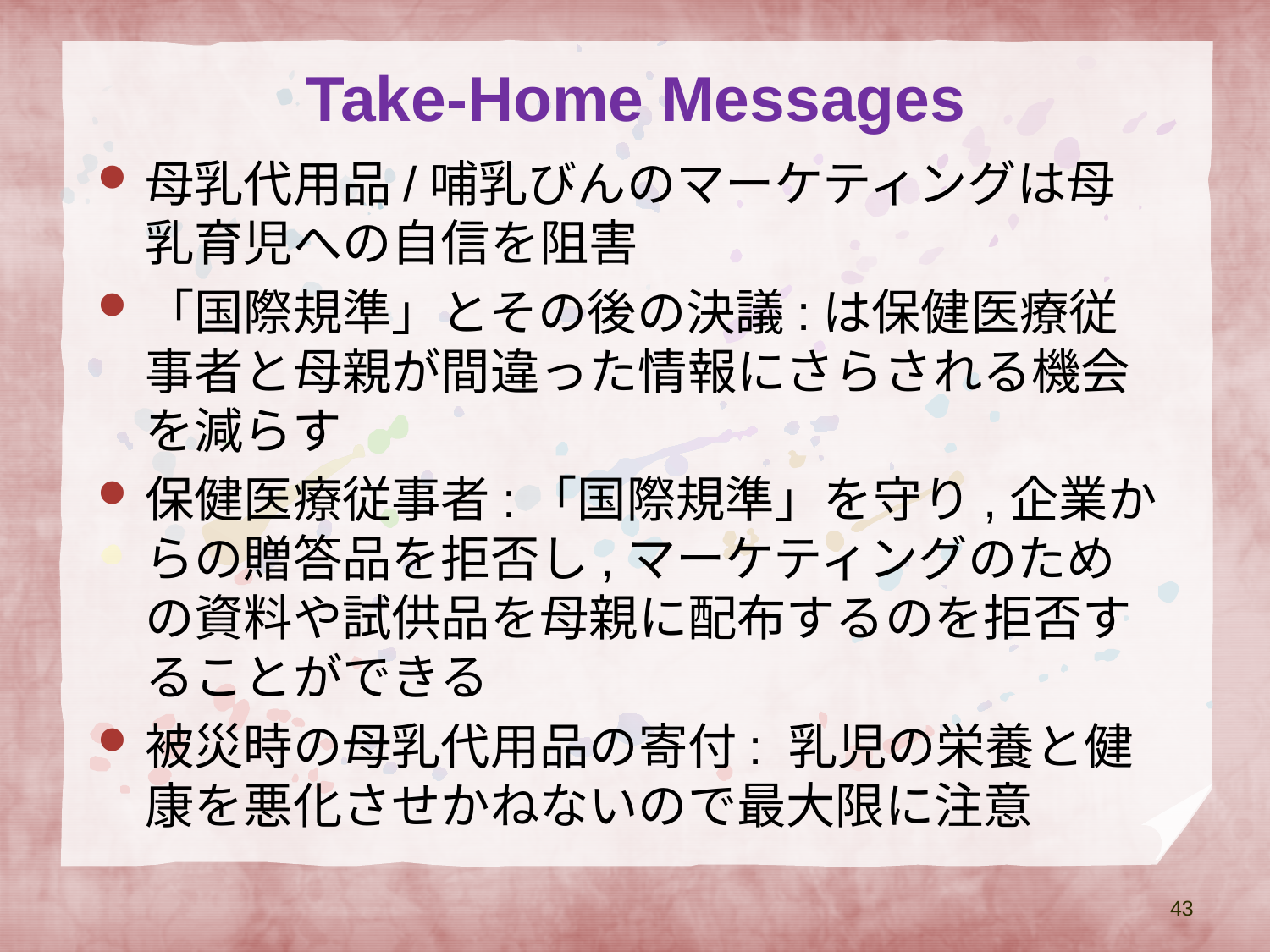

# Take-Home Messages
母乳代用品/哺乳びんのマーケティングは母乳育児への自信を阻害
「国際規準」とその後の決議:は保健医療従事者と母親が間違った情報にさらされる機会を減らす
保健医療従事者:「国際規準」を守り,企業からの贈答品を拒否し,マーケティングのための資料や試供品を母親に配布するのを拒否することができる
被災時の母乳代用品の寄付: 乳児の栄養と健康を悪化させかねないので最大限に注意
43